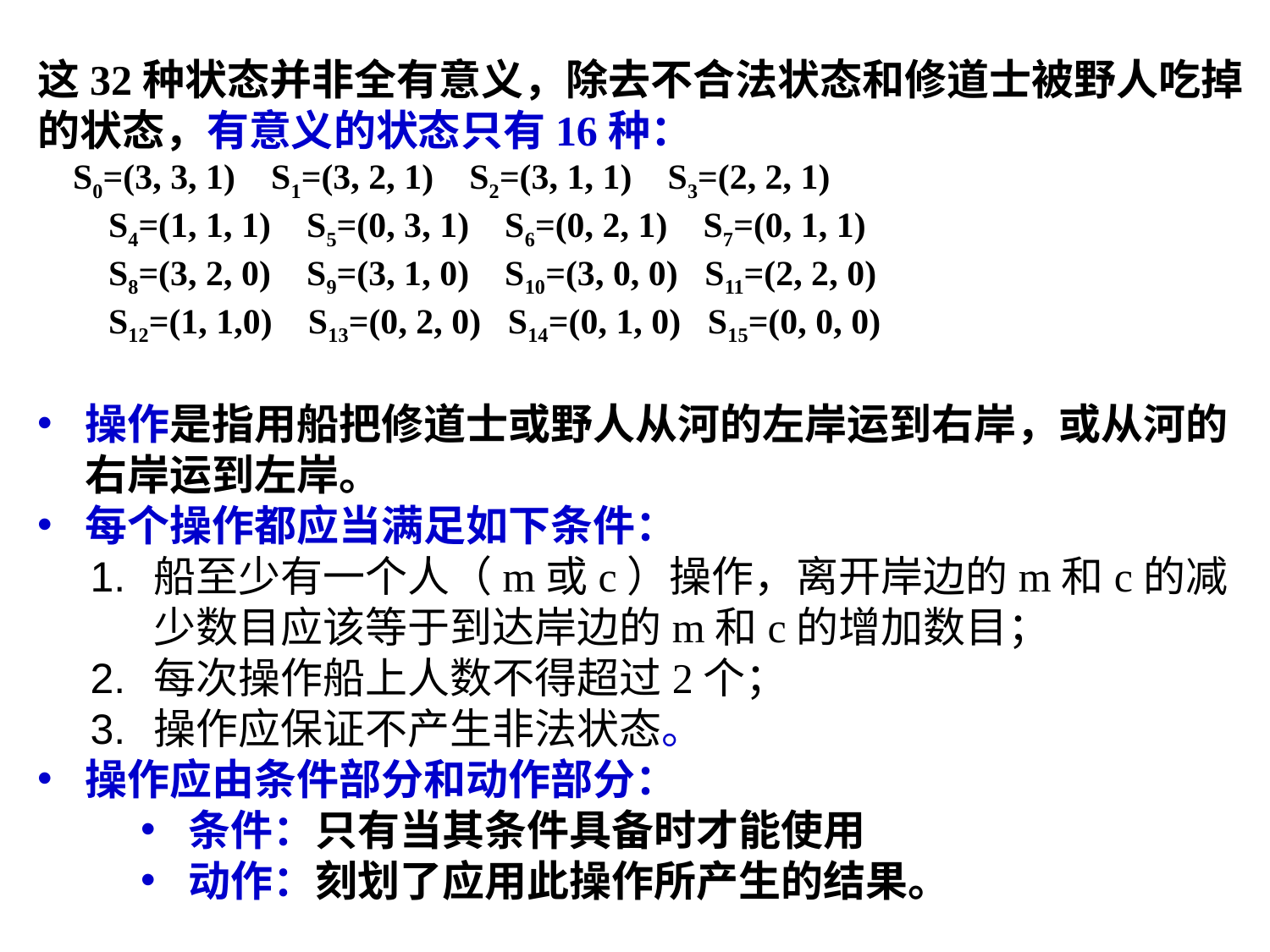

这32种状态并非全有意义，除去不合法状态和修道士被野人吃掉的状态，有意义的状态只有16种：
    S0=(3, 3, 1)    S1=(3, 2, 1)    S2=(3, 1, 1)    S3=(2, 2, 1)
        S4=(1, 1, 1)    S5=(0, 3, 1)    S6=(0, 2, 1)    S7=(0, 1, 1)
        S8=(3, 2, 0)    S9=(3, 1, 0)    S10=(3, 0, 0)   S11=(2, 2, 0)
        S12=(1, 1,0)    S13=(0, 2, 0)   S14=(0, 1, 0)   S15=(0, 0, 0)

操作是指用船把修道士或野人从河的左岸运到右岸，或从河的右岸运到左岸。
每个操作都应当满足如下条件：
船至少有一个人（m或c）操作，离开岸边的m和c的减少数目应该等于到达岸边的m和c的增加数目；
每次操作船上人数不得超过2个；
操作应保证不产生非法状态。
操作应由条件部分和动作部分：
条件：只有当其条件具备时才能使用
动作：刻划了应用此操作所产生的结果。